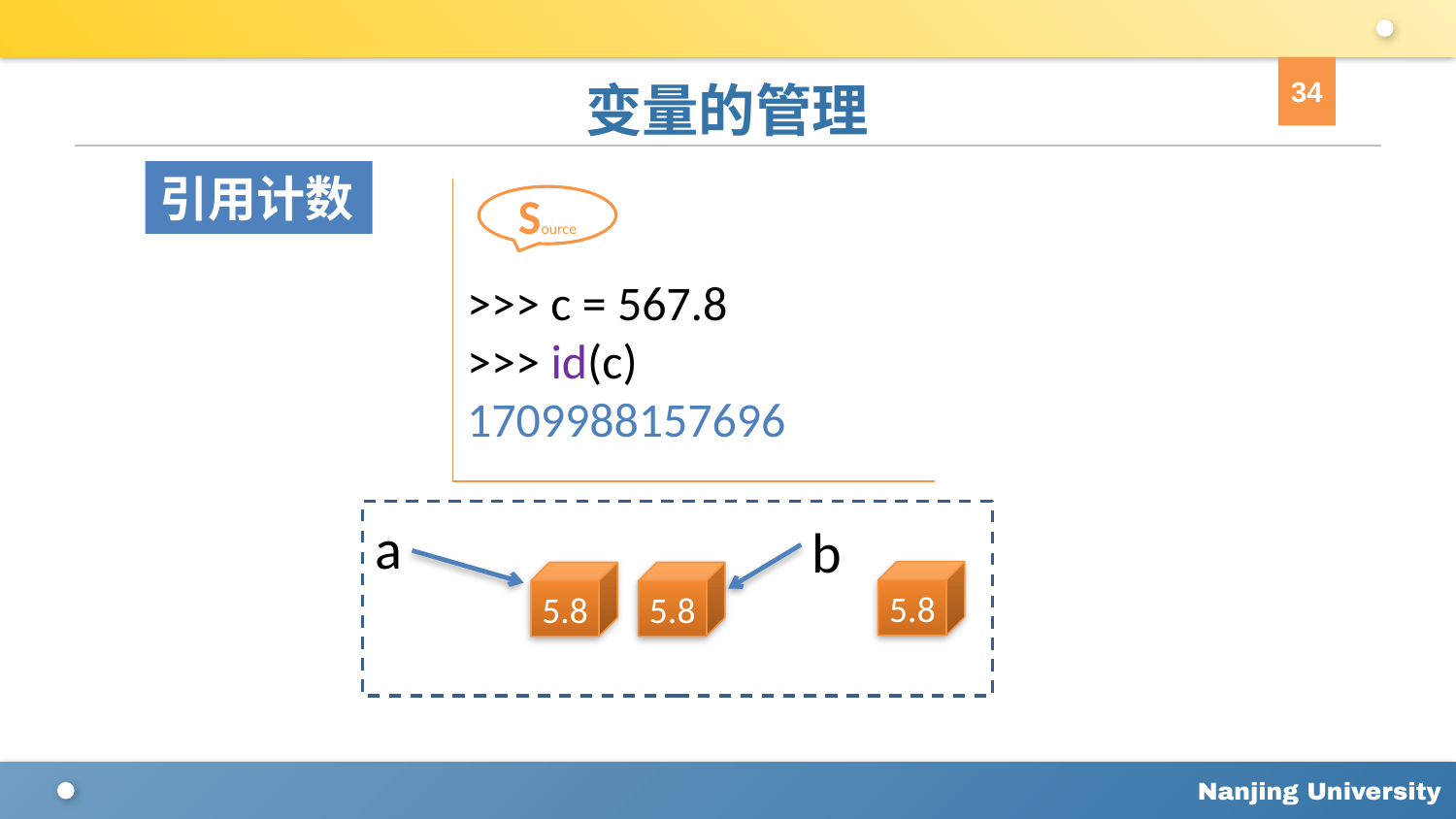

34
# 变量的管理
引用计数

>>> c = 567.8
>>> id(c)
1709988157696

Source

a
b
5.8
5.8
5.8